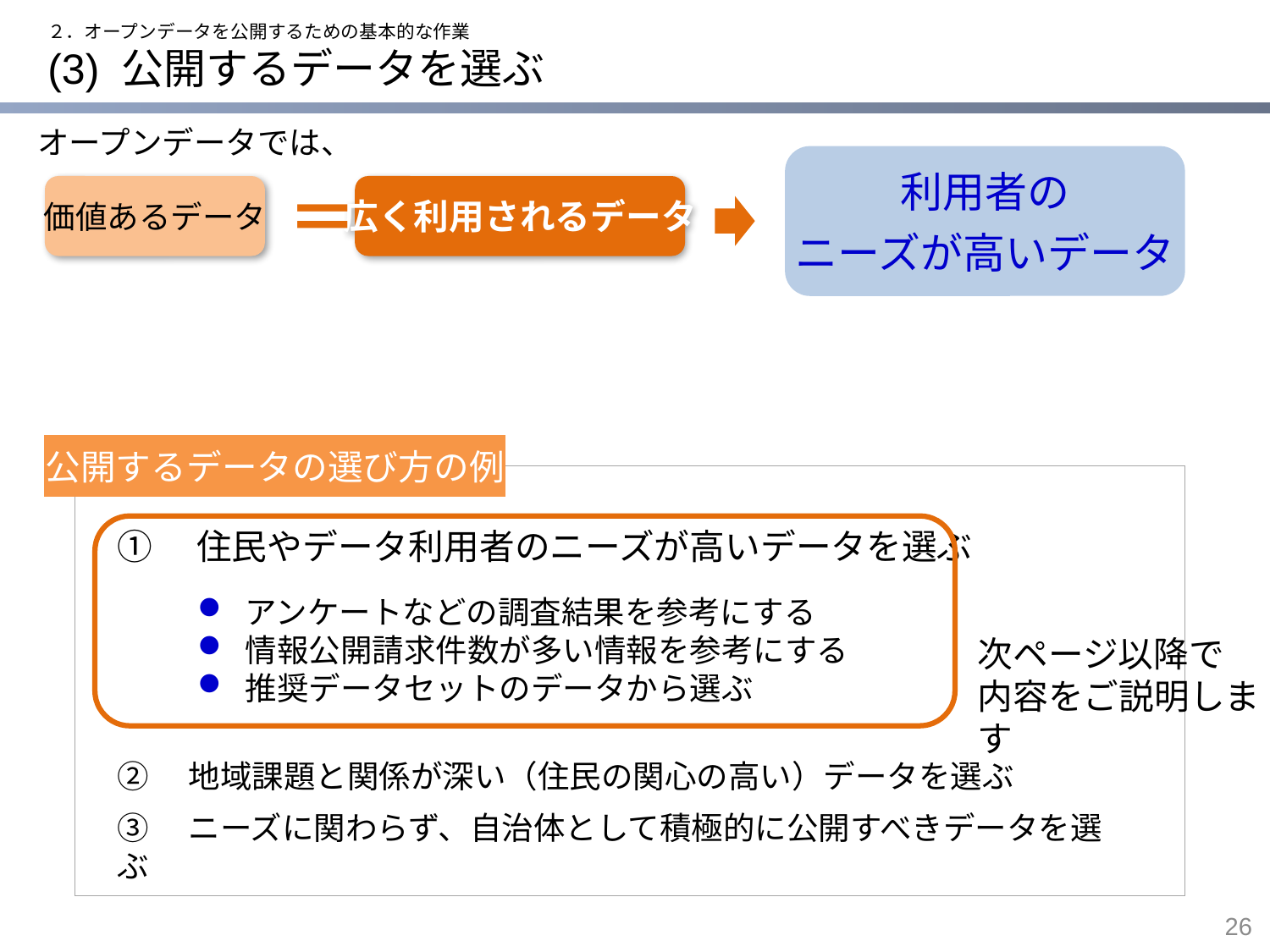

２．オープンデータを公開するための基本的な作業
# (3) 公開するデータを選ぶ
オープンデータでは、
利用者の
ニーズが高いデータ
価値あるデータ
広く利用されるデータ
＝

公開するデータの選び方の例

①　住民やデータ利用者のニーズが高いデータを選ぶ
アンケートなどの調査結果を参考にする
情報公開請求件数が多い情報を参考にする
推奨データセットのデータから選ぶ
次ページ以降で
内容をご説明します
②　地域課題と関係が深い（住民の関心の高い）データを選ぶ
③　ニーズに関わらず、自治体として積極的に公開すべきデータを選ぶ
26